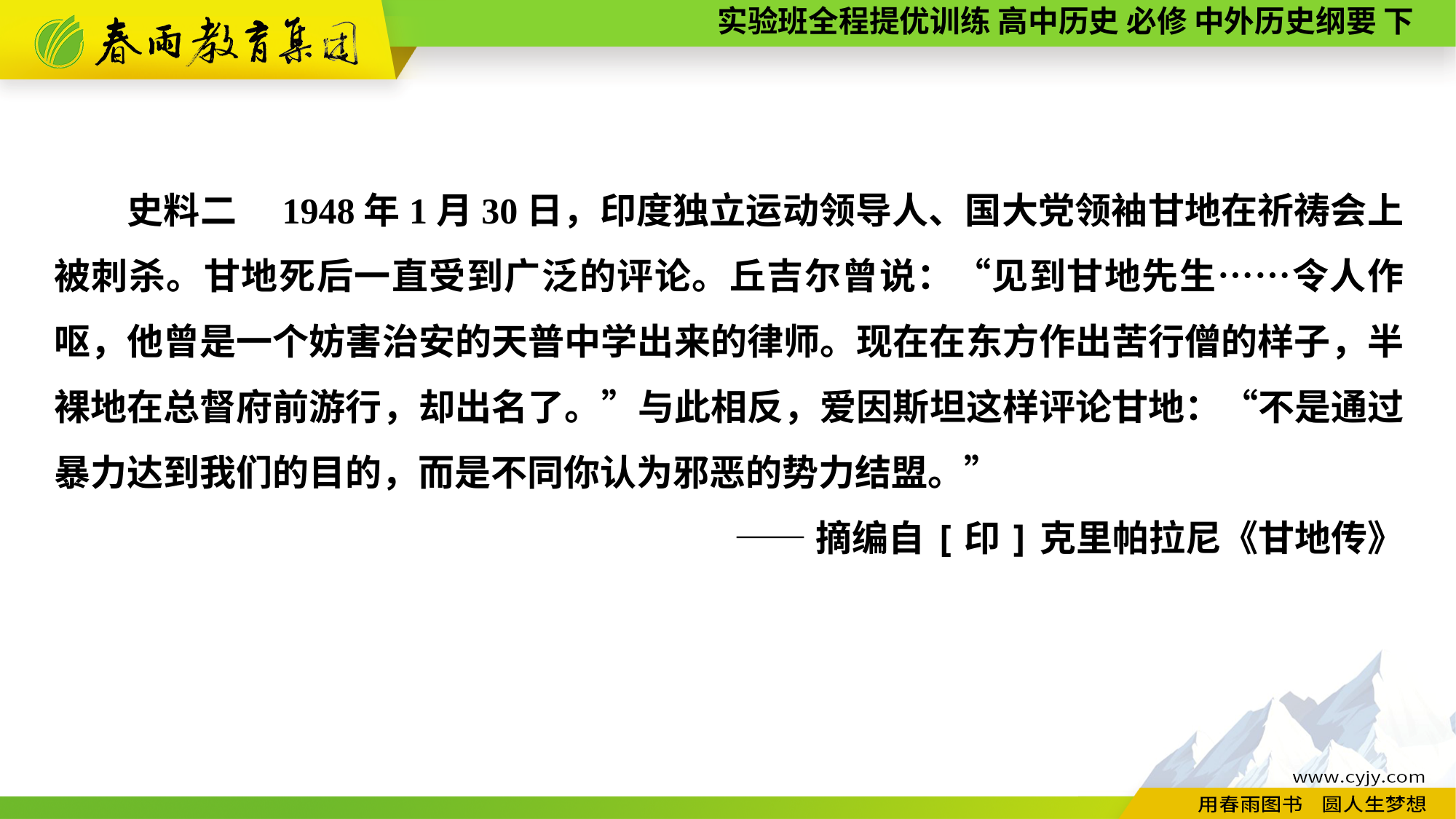

史料二　1948年1月30日，印度独立运动领导人、国大党领袖甘地在祈祷会上被刺杀。甘地死后一直受到广泛的评论。丘吉尔曾说：“见到甘地先生……令人作呕，他曾是一个妨害治安的天普中学出来的律师。现在在东方作出苦行僧的样子，半裸地在总督府前游行，却出名了。”与此相反，爱因斯坦这样评论甘地：“不是通过暴力达到我们的目的，而是不同你认为邪恶的势力结盟。”
——摘编自[印]克里帕拉尼《甘地传》